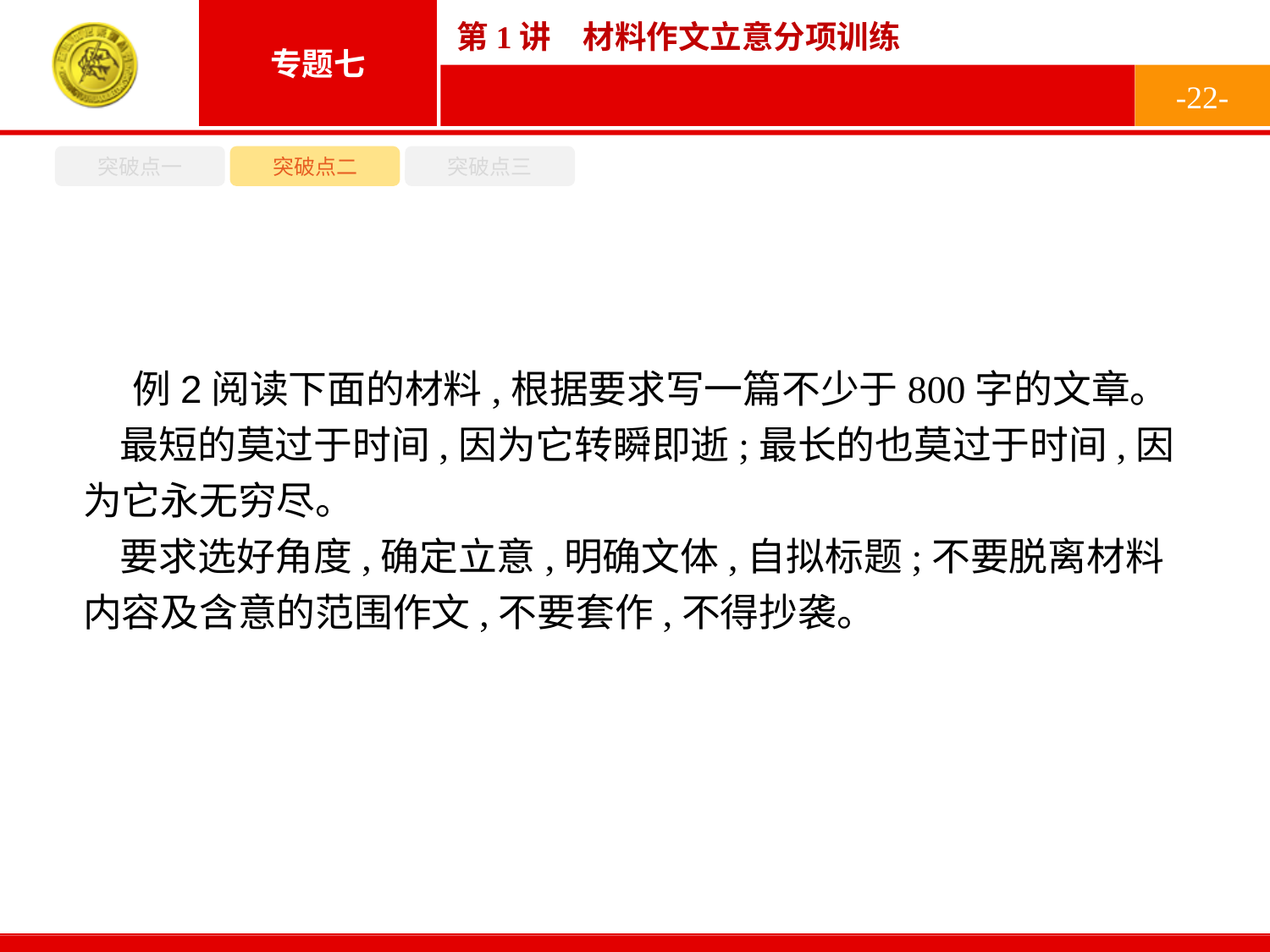

-22-
突破点一
突破点二
突破点三
例2阅读下面的材料,根据要求写一篇不少于800字的文章。
最短的莫过于时间,因为它转瞬即逝;最长的也莫过于时间,因为它永无穷尽。
要求选好角度,确定立意,明确文体,自拟标题;不要脱离材料内容及含意的范围作文,不要套作,不得抄袭。